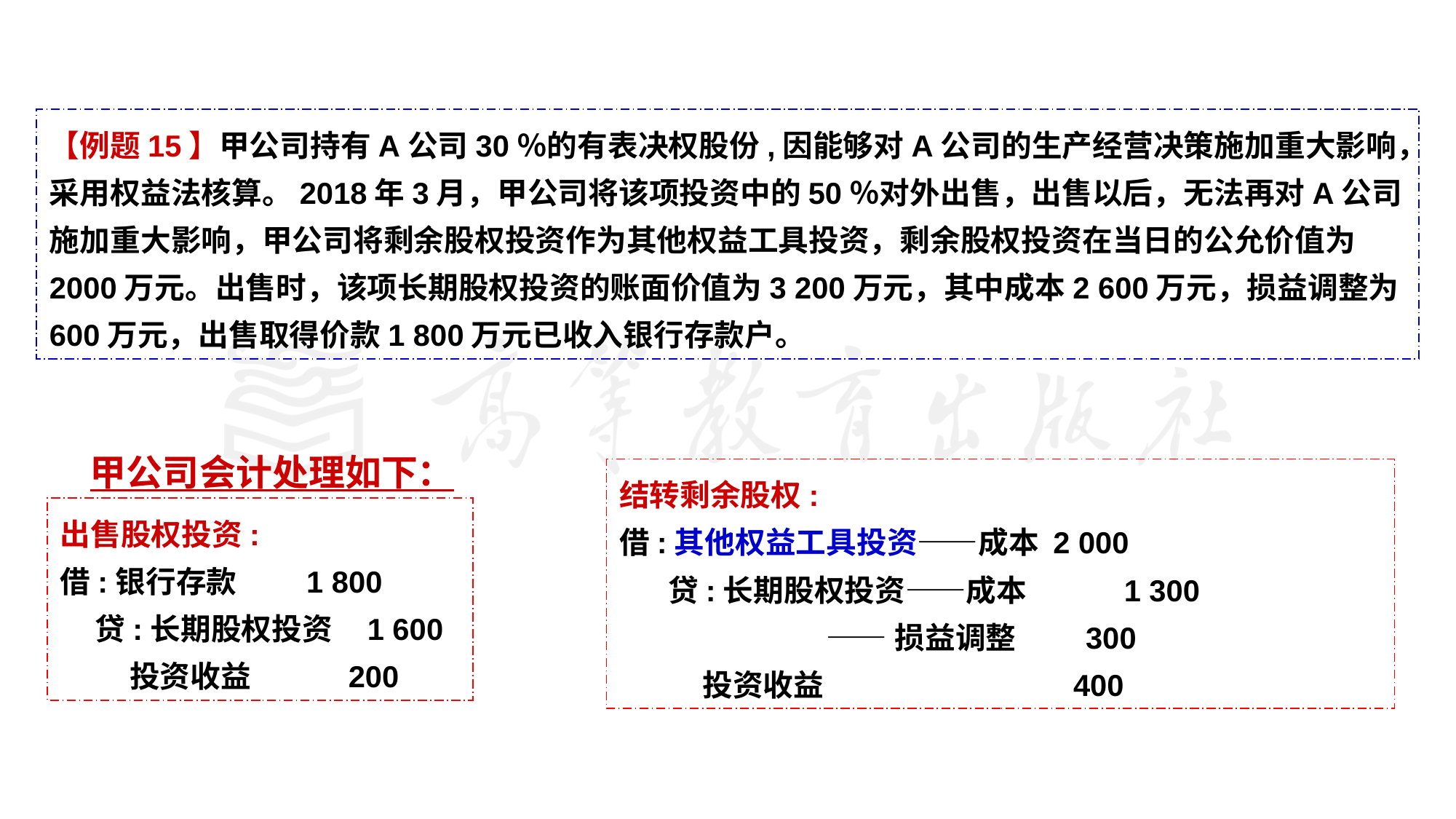

#
【例题15】甲公司持有A公司30％的有表决权股份,因能够对A公司的生产经营决策施加重大影响，采用权益法核算。2018年3月，甲公司将该项投资中的50％对外出售，出售以后，无法再对A公司施加重大影响，甲公司将剩余股权投资作为其他权益工具投资，剩余股权投资在当日的公允价值为2000万元。出售时，该项长期股权投资的账面价值为3 200万元，其中成本2 600万元，损益调整为600万元，出售取得价款1 800万元已收入银行存款户。
甲公司会计处理如下：
结转剩余股权:
借:其他权益工具投资——成本 2 000
      贷:长期股权投资——成本             1 300
                              ——损益调整         300
           投资收益                                   400
出售股权投资:
借:银行存款	   1 800
    贷:长期股权投资    1 600
         投资收益             200